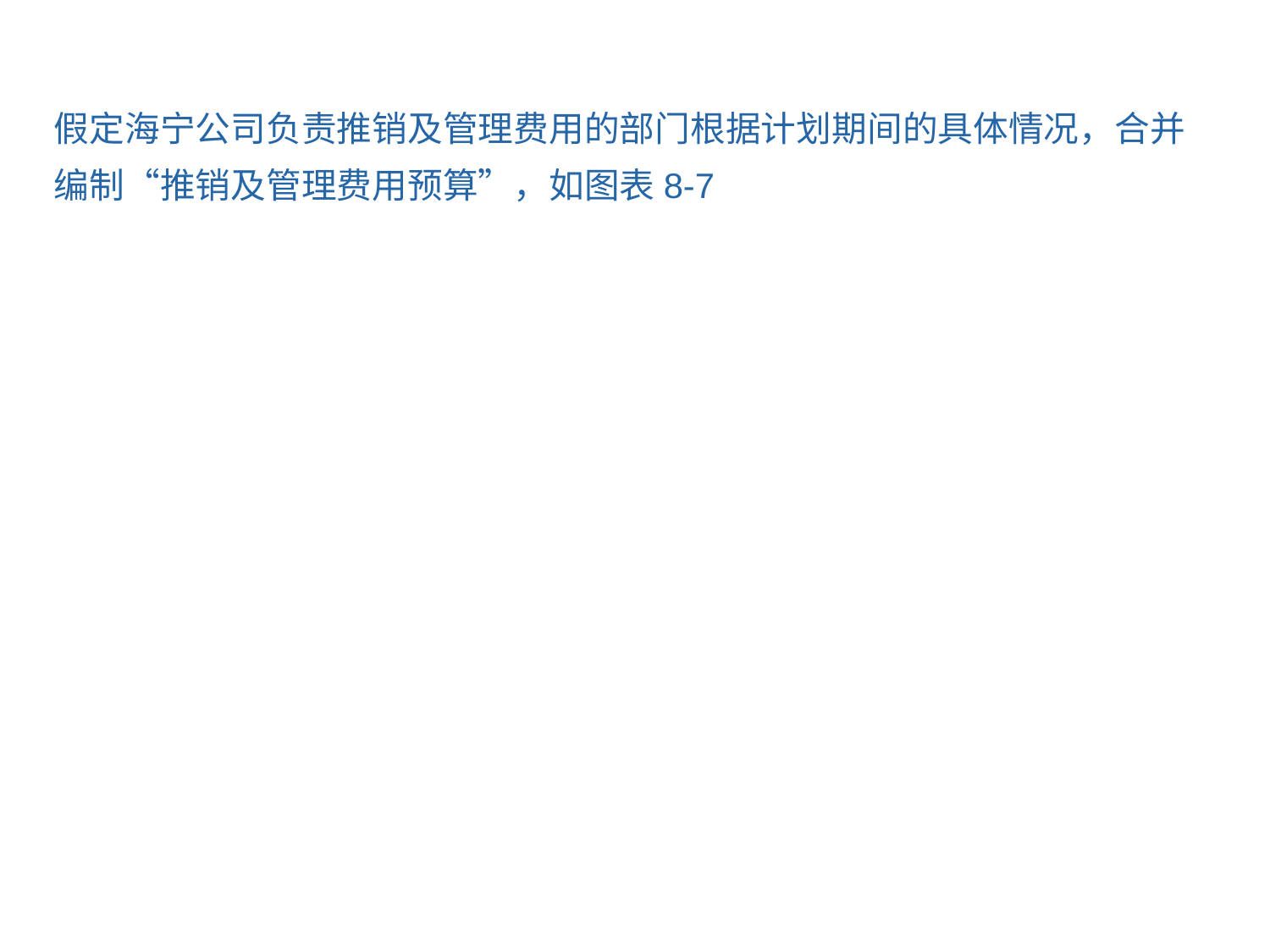

假定海宁公司负责推销及管理费用的部门根据计划期间的具体情况，合并
   编制“推销及管理费用预算”，如图表8-7